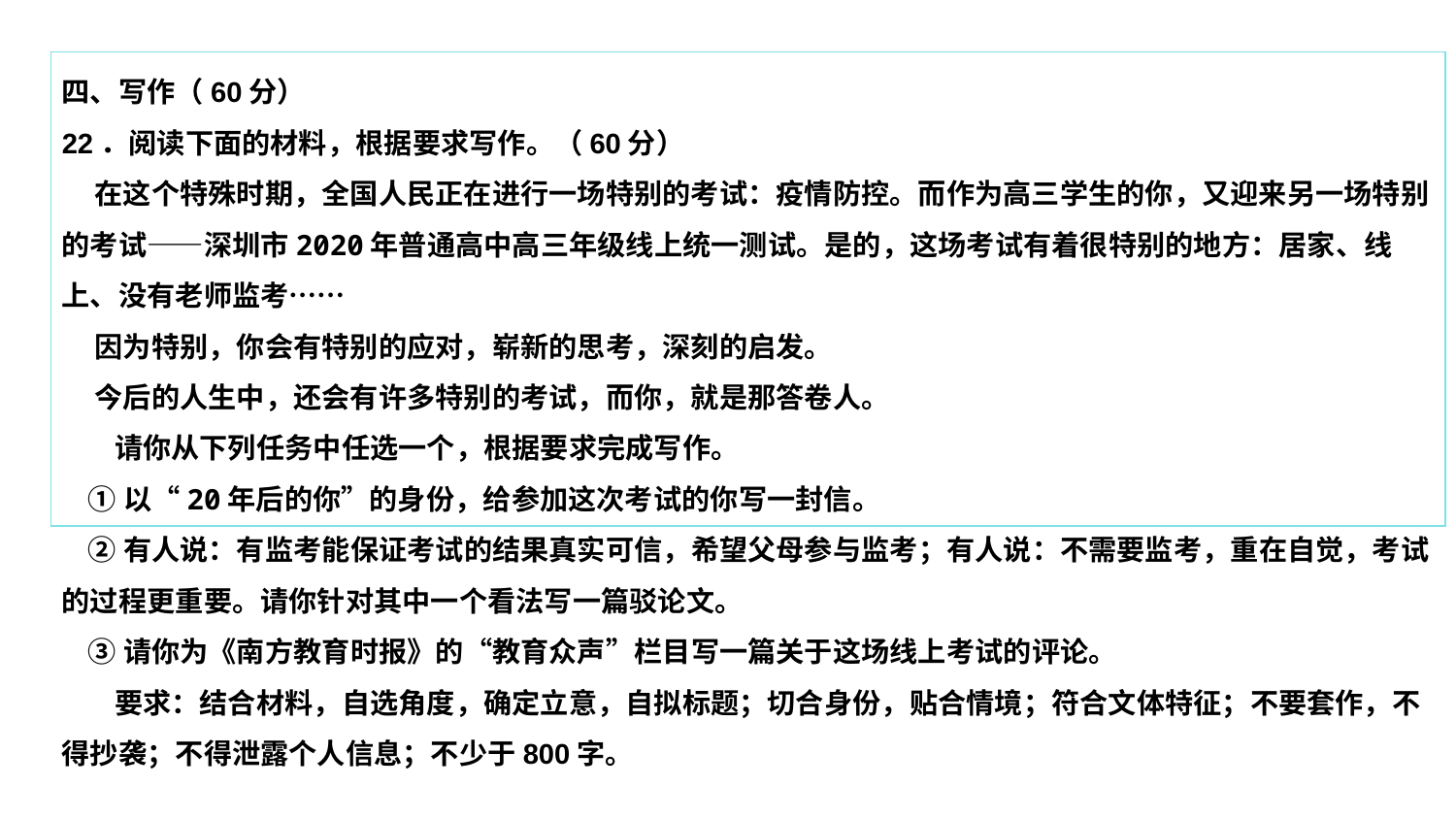

四、写作（60分）
22．阅读下面的材料，根据要求写作。（60分）
    在这个特殊时期，全国人民正在进行一场特别的考试：疫情防控。而作为高三学生的你，又迎来另一场特别的考试——深圳市2020年普通高中高三年级线上统一测试。是的，这场考试有着很特别的地方：居家、线上、没有老师监考……
    因为特别，你会有特别的应对，崭新的思考，深刻的启发。
    今后的人生中，还会有许多特别的考试，而你，就是那答卷人。
       请你从下列任务中任选一个，根据要求完成写作。
    ①以“20年后的你”的身份，给参加这次考试的你写一封信。
    ②有人说：有监考能保证考试的结果真实可信，希望父母参与监考；有人说：不需要监考，重在自觉，考试的过程更重要。请你针对其中一个看法写一篇驳论文。
    ③请你为《南方教育时报》的“教育众声”栏目写一篇关于这场线上考试的评论。
       要求：结合材料，自选角度，确定立意，自拟标题；切合身份，贴合情境；符合文体特征；不要套作，不得抄袭；不得泄露个人信息；不少于800字。